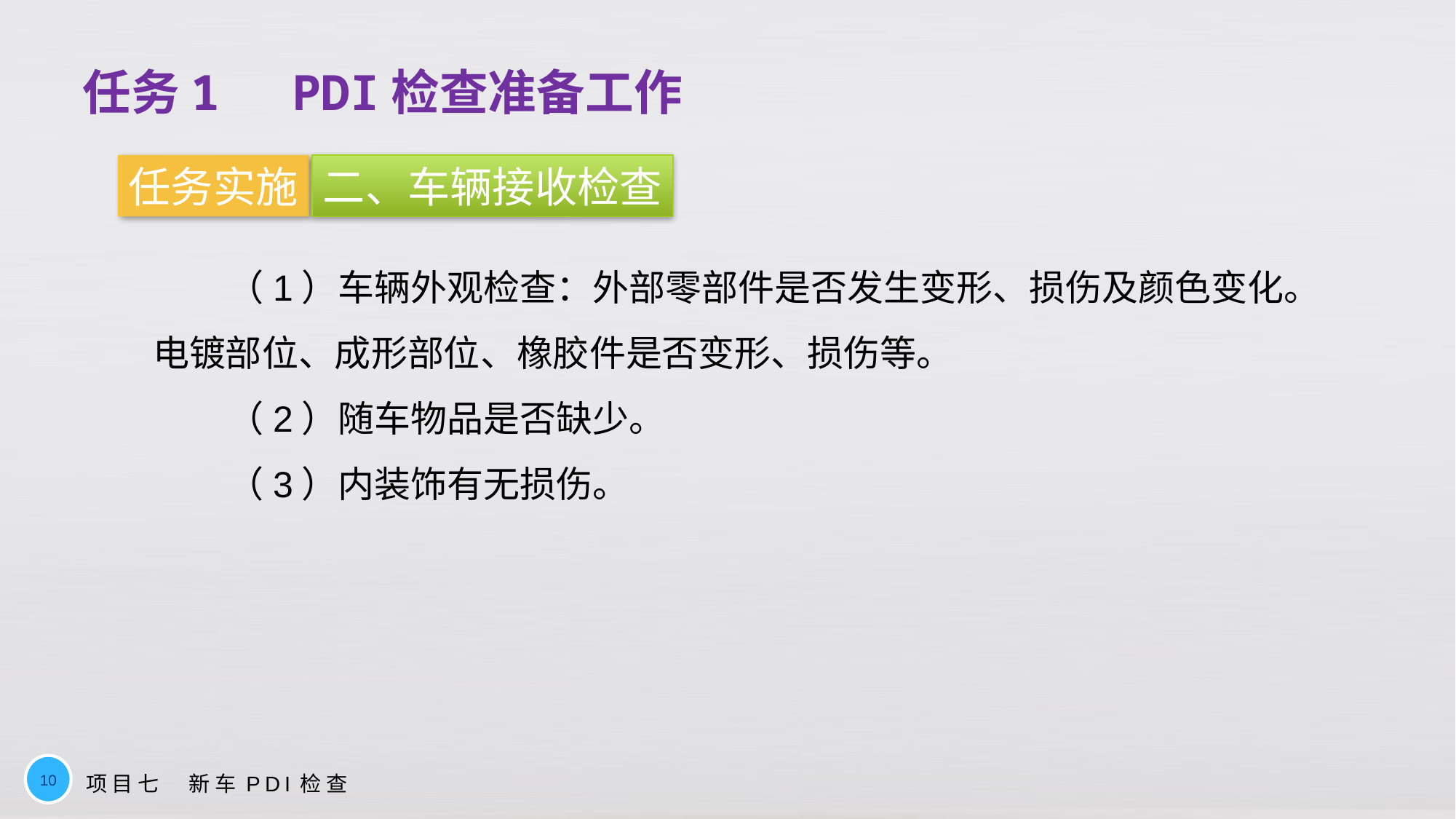

任务1　PDI检查准备工作
任务实施
二、车辆接收检查
（1）车辆外观检查：外部零部件是否发生变形、损伤及颜色变化。电镀部位、成形部位、橡胶件是否变形、损伤等。
（2）随车物品是否缺少。
（3）内装饰有无损伤。
10